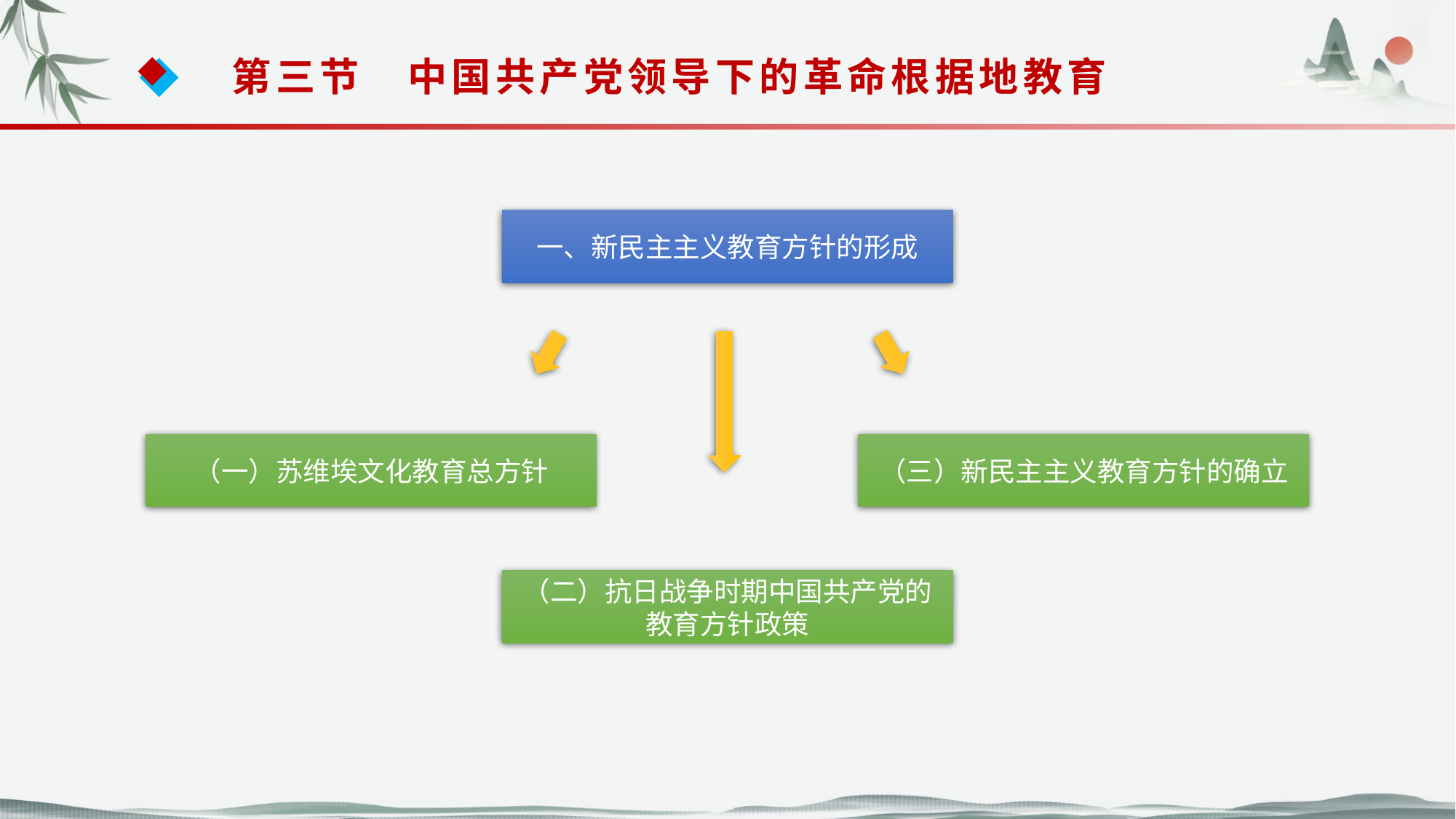

第三节　中国共产党领导下的革命根据地教育

一、新民主主义教育方针的形成

（一）苏维埃文化教育总方针
（三）新民主主义教育方针的确立
（二）抗日战争时期中国共产党的教育方针政策